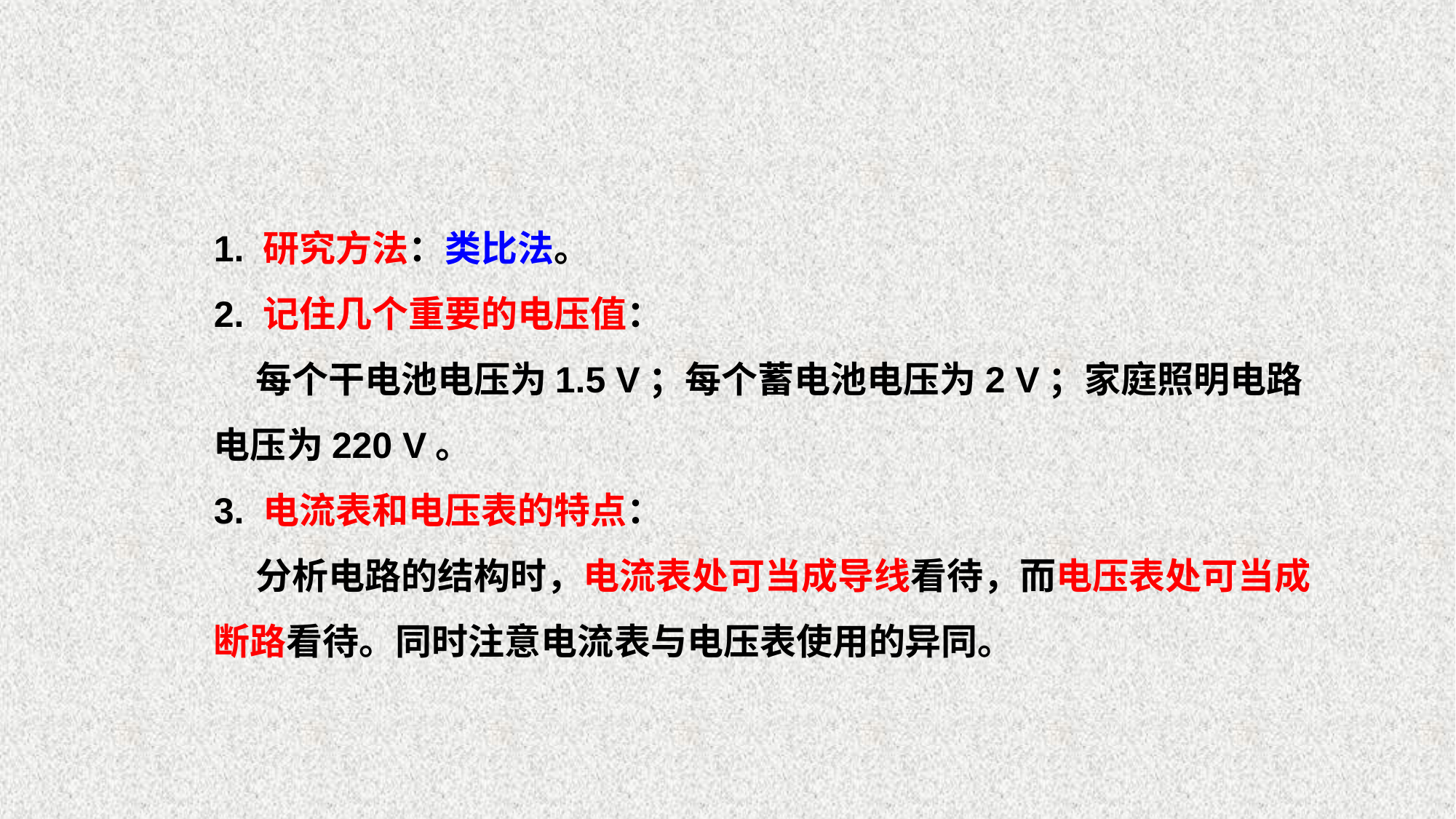

1. 研究方法：类比法。
2. 记住几个重要的电压值：
    每个干电池电压为1.5 V；每个蓄电池电压为2 V；家庭照明电路电压为220 V。
3. 电流表和电压表的特点：
    分析电路的结构时，电流表处可当成导线看待，而电压表处可当成断路看待。同时注意电流表与电压表使用的异同。